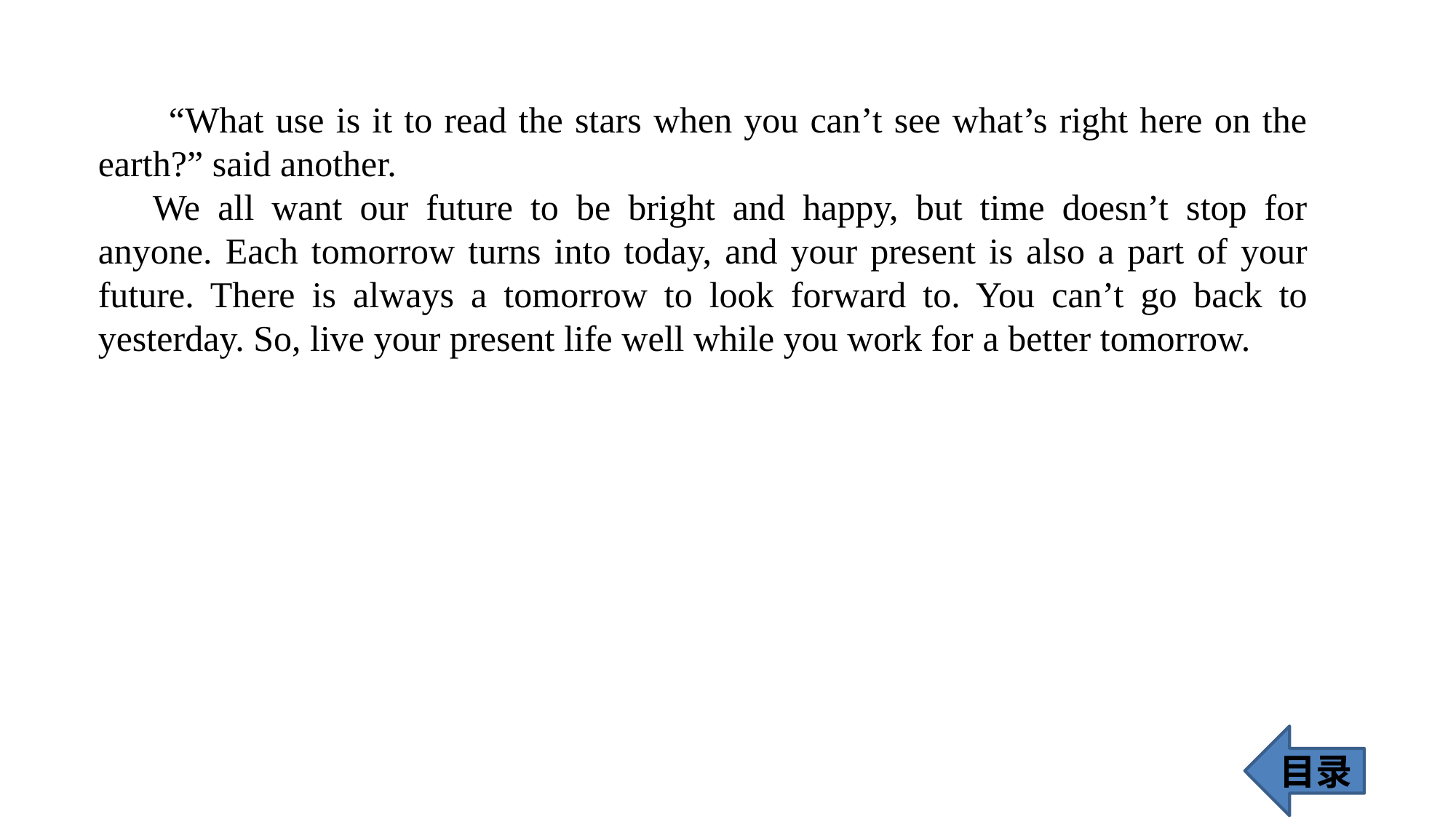

“What use is it to read the stars when you can’t see what’s right here on the earth?” said another.
We all want our future to be bright and happy, but time doesn’t stop for anyone. Each tomorrow turns into today, and your present is also a part of your future. There is always a tomorrow to look forward to. You can’t go back to yesterday. So, live your present life well while you work for a better tomorrow.
目录
37